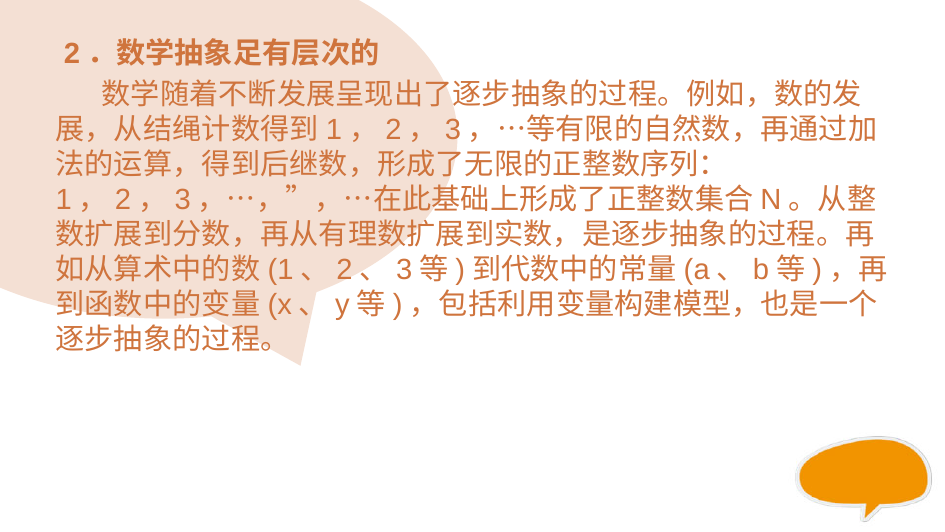

#
 2．数学抽象足有层次的
      数学随着不断发展呈现出了逐步抽象的过程。例如，数的发展，从结绳计数得到1，2，3，…等有限的自然数，再通过加法的运算，得到后继数，形成了无限的正整数序列：1，2，3，…，”，…在此基础上形成了正整数集合N。从整数扩展到分数，再从有理数扩展到实数，是逐步抽象的过程。再如从算术中的数(1、2、3等)到代数中的常量(a、b等)，再到函数中的变量(x、y等)，包括利用变量构建模型，也是一个逐步抽象的过程。